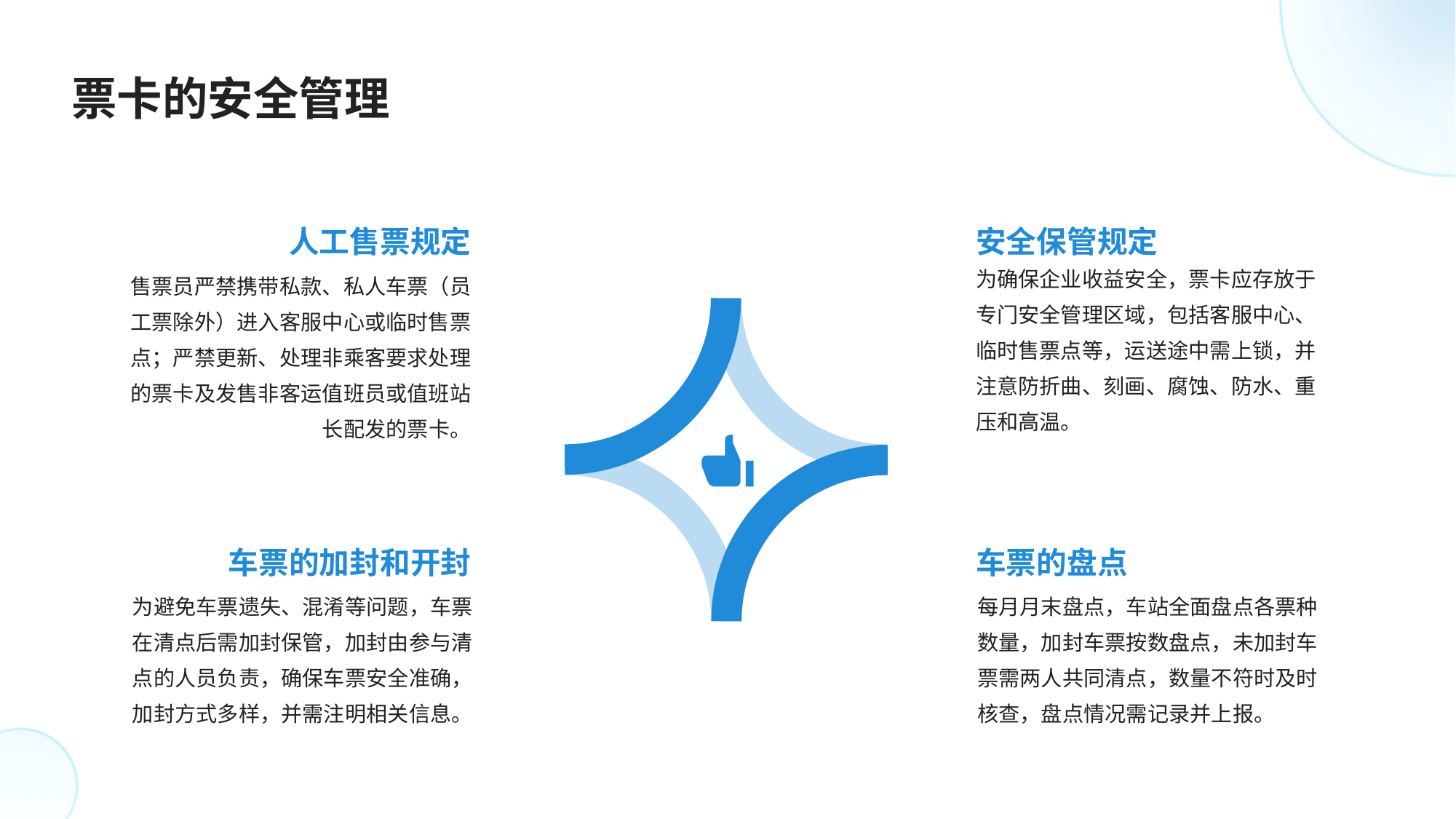

票卡的安全管理

人工售票规定
安全保管规定
为确保企业收益安全，票卡应存放于专门安全管理区域，包括客服中心、临时售票点等，运送途中需上锁，并注意防折曲、刻画、腐蚀、防水、重压和高温。
售票员严禁携带私款、私人车票（员工票除外）进入客服中心或临时售票点；严禁更新、处理非乘客要求处理的票卡及发售非客运值班员或值班站长配发的票卡。

车票的加封和开封
车票的盘点
为避免车票遗失、混淆等问题，车票在清点后需加封保管，加封由参与清点的人员负责，确保车票安全准确，加封方式多样，并需注明相关信息。
每月月末盘点，车站全面盘点各票种数量，加封车票按数盘点，未加封车票需两人共同清点，数量不符时及时核查，盘点情况需记录并上报。